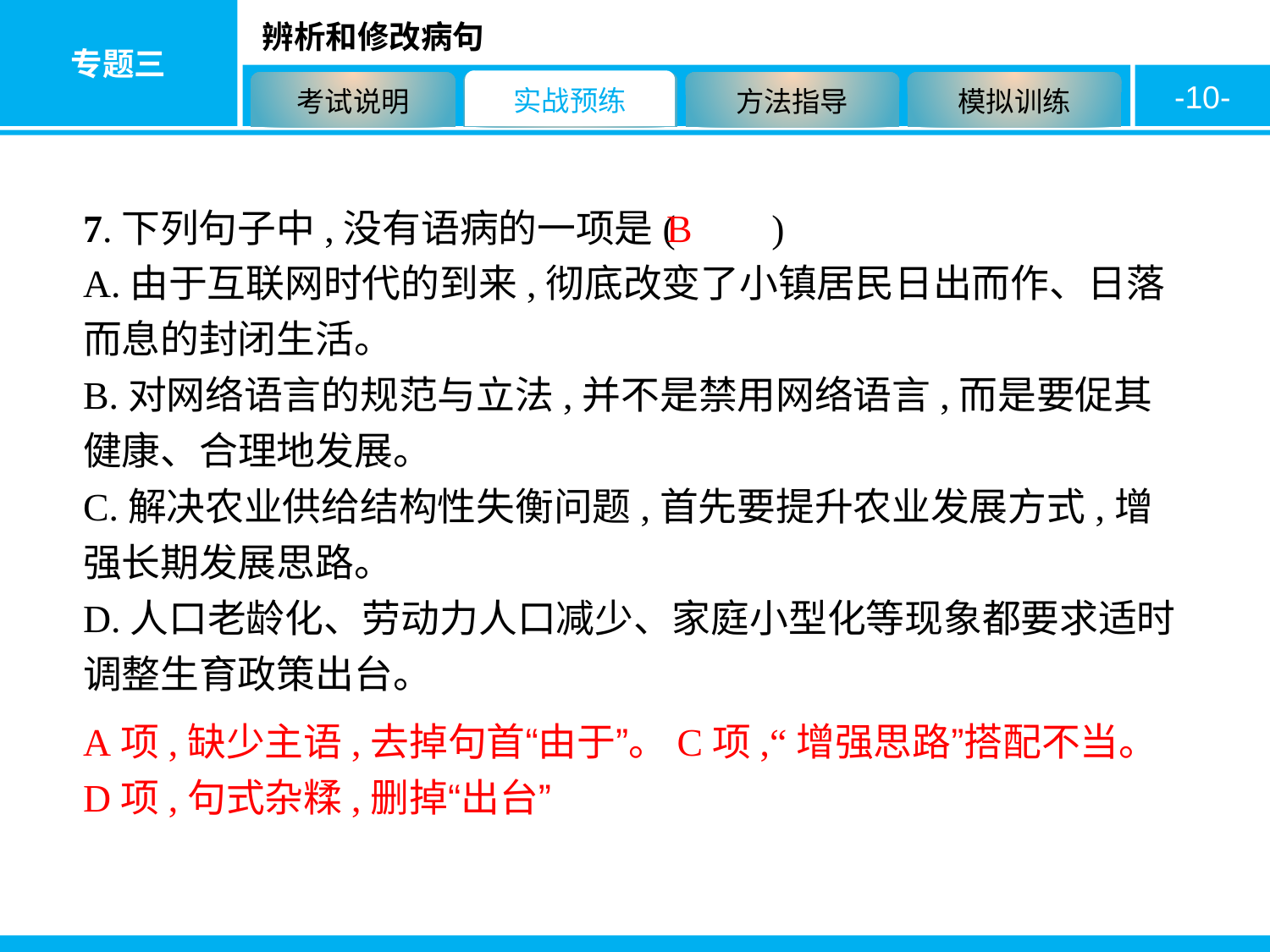

-10-
7.下列句子中,没有语病的一项是(　　)
A.由于互联网时代的到来,彻底改变了小镇居民日出而作、日落而息的封闭生活。
B.对网络语言的规范与立法,并不是禁用网络语言,而是要促其健康、合理地发展。
C.解决农业供给结构性失衡问题,首先要提升农业发展方式,增强长期发展思路。
D.人口老龄化、劳动力人口减少、家庭小型化等现象都要求适时调整生育政策出台。
B
A项,缺少主语,去掉句首“由于”。C项,“增强思路”搭配不当。D项,句式杂糅,删掉“出台”